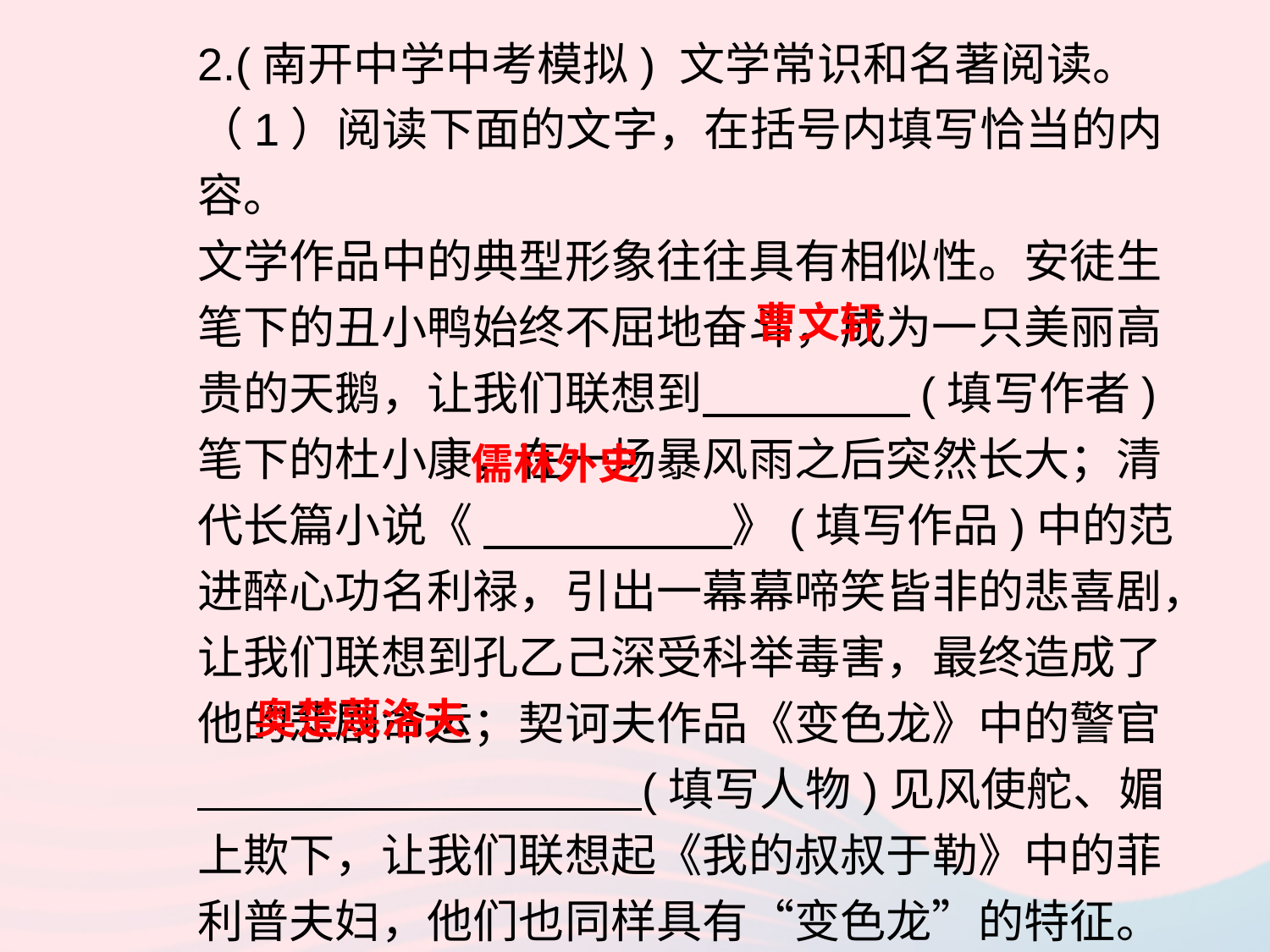

2.(南开中学中考模拟) 文学常识和名著阅读。
（1）阅读下面的文字，在括号内填写恰当的内容。
文学作品中的典型形象往往具有相似性。安徒生笔下的丑小鸭始终不屈地奋斗，成为一只美丽高贵的天鹅，让我们联想到                    (填写作者)笔下的杜小康，在一场暴风雨之后突然长大；清代长篇小说《                         》(填写作品)中的范进醉心功名利禄，引出一幕幕啼笑皆非的悲喜剧，让我们联想到孔乙己深受科举毒害，最终造成了他的悲剧命运；契诃夫作品《变色龙》中的警官
                                   (填写人物)见风使舵、媚上欺下，让我们联想起《我的叔叔于勒》中的菲利普夫妇，他们也同样具有“变色龙”的特征。
曹文轩
儒林外史
奥楚蔑洛夫